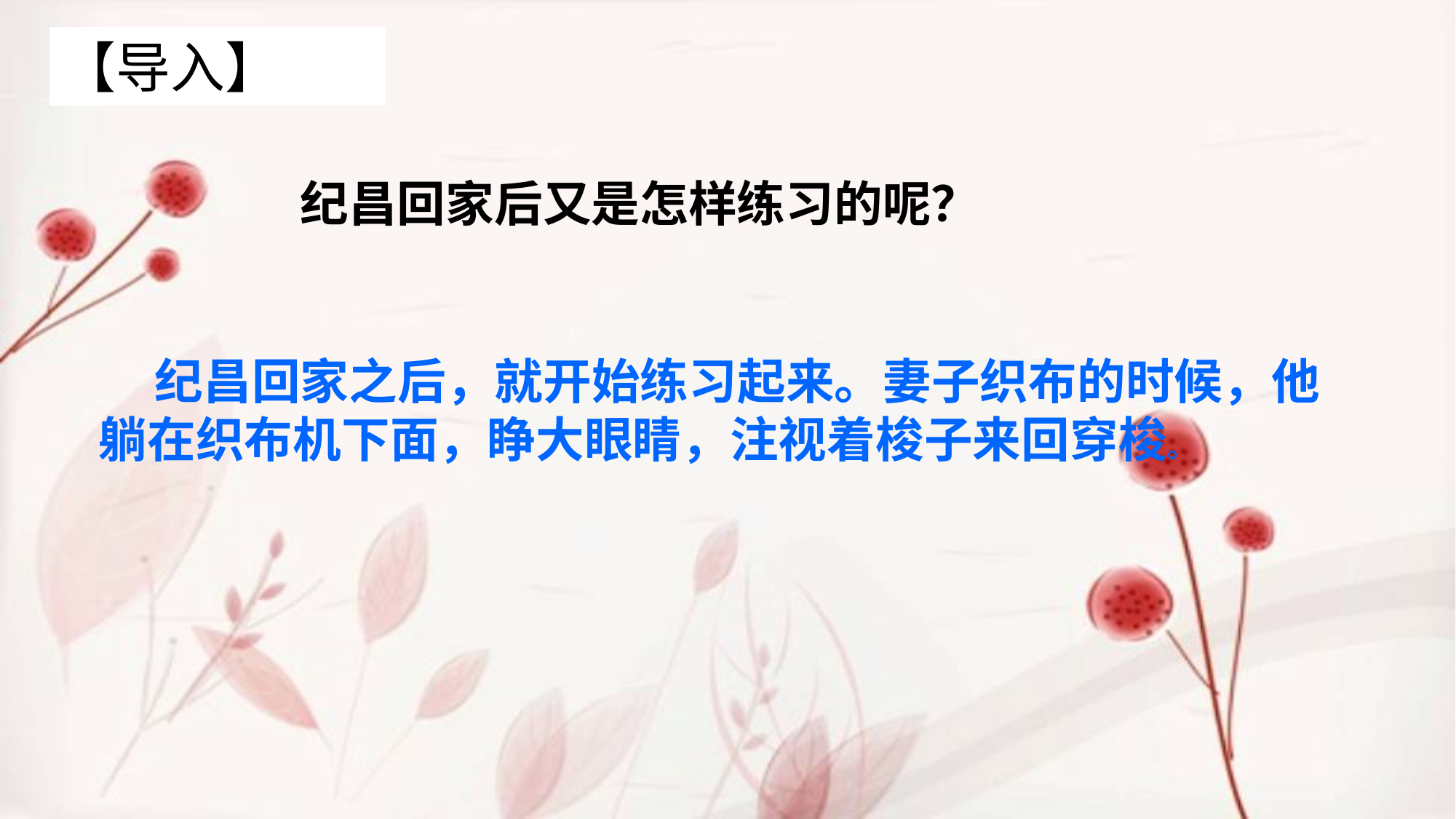

【导入】
纪昌回家后又是怎样练习的呢？
    纪昌回家之后，就开始练习起来。妻子织布的时候，他躺在织布机下面，睁大眼睛，注视着梭子来回穿梭。